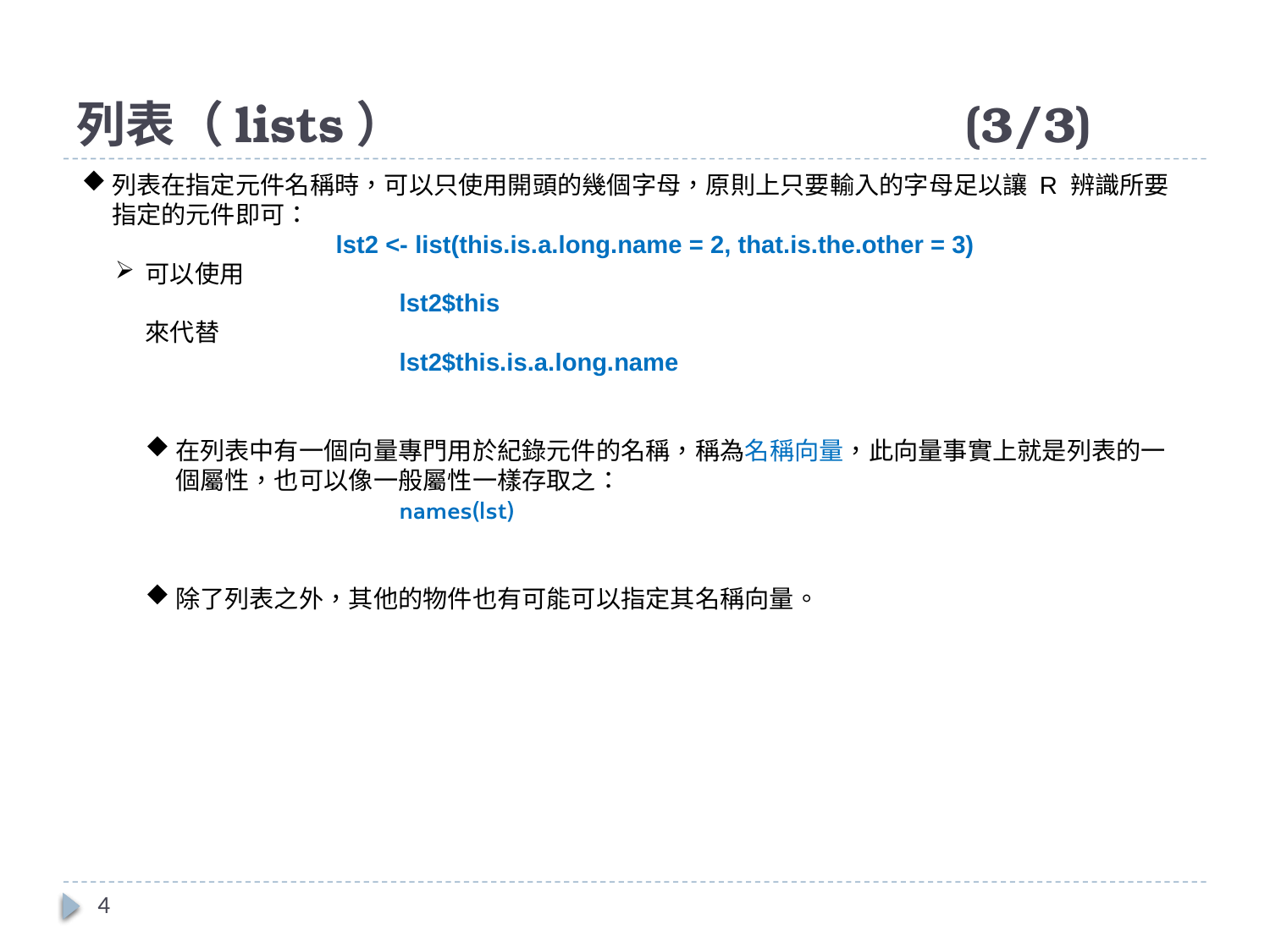

# 列表（lists）					(3/3)
列表在指定元件名稱時，可以只使用開頭的幾個字母，原則上只要輸入的字母足以讓 R 辨識所要指定的元件即可：
		lst2 <- list(this.is.a.long.name = 2, that.is.the.other = 3)
可以使用
		lst2$this
來代替
		lst2$this.is.a.long.name

在列表中有一個向量專門用於紀錄元件的名稱，稱為名稱向量，此向量事實上就是列表的一個屬性，也可以像一般屬性一樣存取之：
		names(lst)

除了列表之外，其他的物件也有可能可以指定其名稱向量。

4